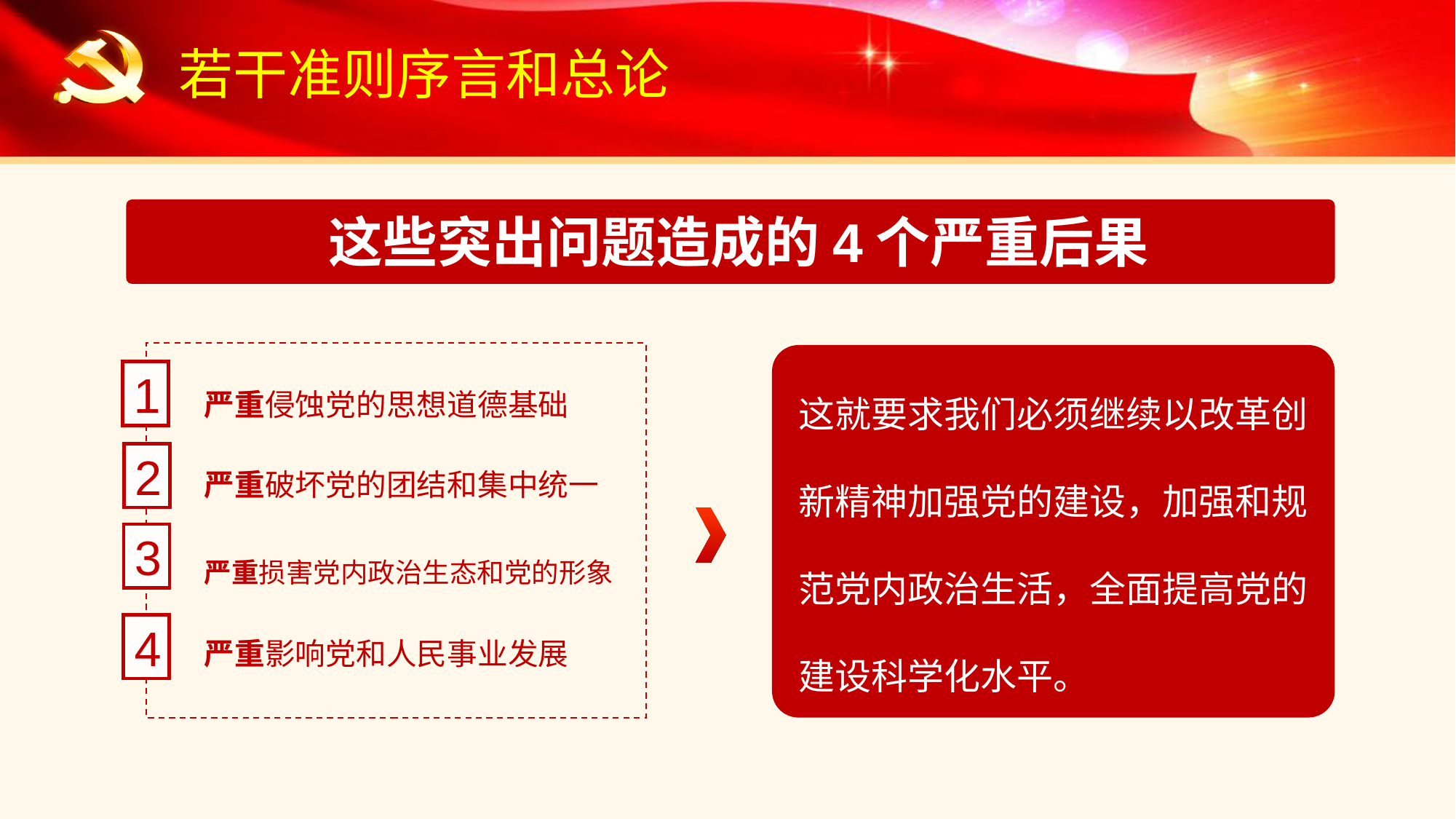

若干准则序言和总论

这些突出问题造成的4个严重后果
这就要求我们必须继续以改革创新精神加强党的建设，加强和规范党内政治生活，全面提高党的建设科学化水平。

1
严重侵蚀党的思想道德基础
严重破坏党的团结和集中统一
2

3
严重损害党内政治生态和党的形象
严重影响党和人民事业发展
4